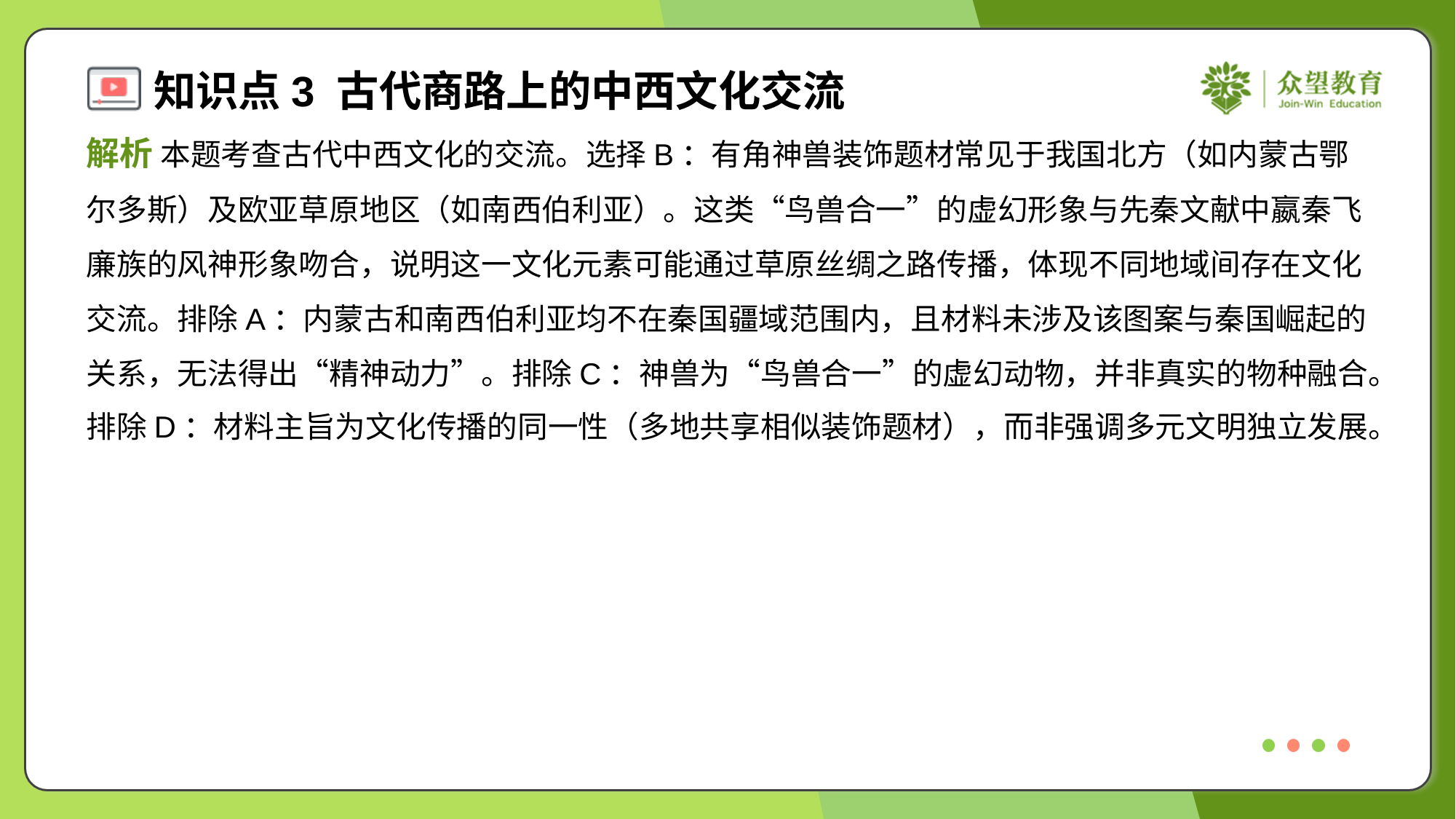

解析 本题考查古代中西文化的交流。选择B：有角神兽装饰题材常见于我国北方（如内蒙古鄂
尔多斯）及欧亚草原地区（如南西伯利亚）。这类“鸟兽合一”的虚幻形象与先秦文献中嬴秦飞
廉族的风神形象吻合，说明这一文化元素可能通过草原丝绸之路传播，体现不同地域间存在文化
交流。排除A：内蒙古和南西伯利亚均不在秦国疆域范围内，且材料未涉及该图案与秦国崛起的
关系，无法得出“精神动力”。排除C：神兽为“鸟兽合一”的虚幻动物，并非真实的物种融合。
排除D：材料主旨为文化传播的同一性（多地共享相似装饰题材），而非强调多元文明独立发展。